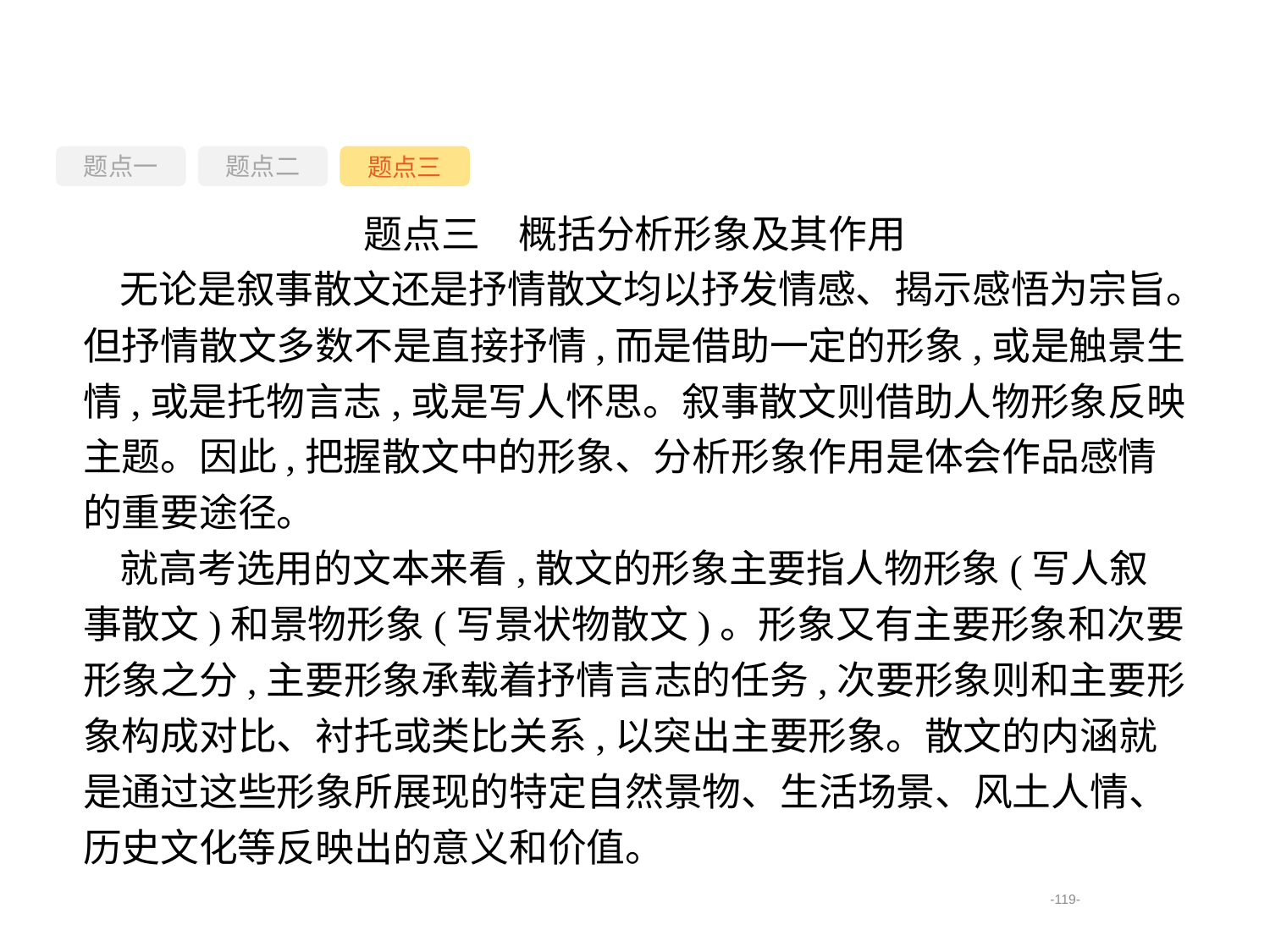

题点一
题点三
题点二
题点三　概括分析形象及其作用
无论是叙事散文还是抒情散文均以抒发情感、揭示感悟为宗旨。但抒情散文多数不是直接抒情,而是借助一定的形象,或是触景生情,或是托物言志,或是写人怀思。叙事散文则借助人物形象反映主题。因此,把握散文中的形象、分析形象作用是体会作品感情的重要途径。
就高考选用的文本来看,散文的形象主要指人物形象(写人叙事散文)和景物形象(写景状物散文)。形象又有主要形象和次要形象之分,主要形象承载着抒情言志的任务,次要形象则和主要形象构成对比、衬托或类比关系,以突出主要形象。散文的内涵就是通过这些形象所展现的特定自然景物、生活场景、风土人情、历史文化等反映出的意义和价值。
-119-